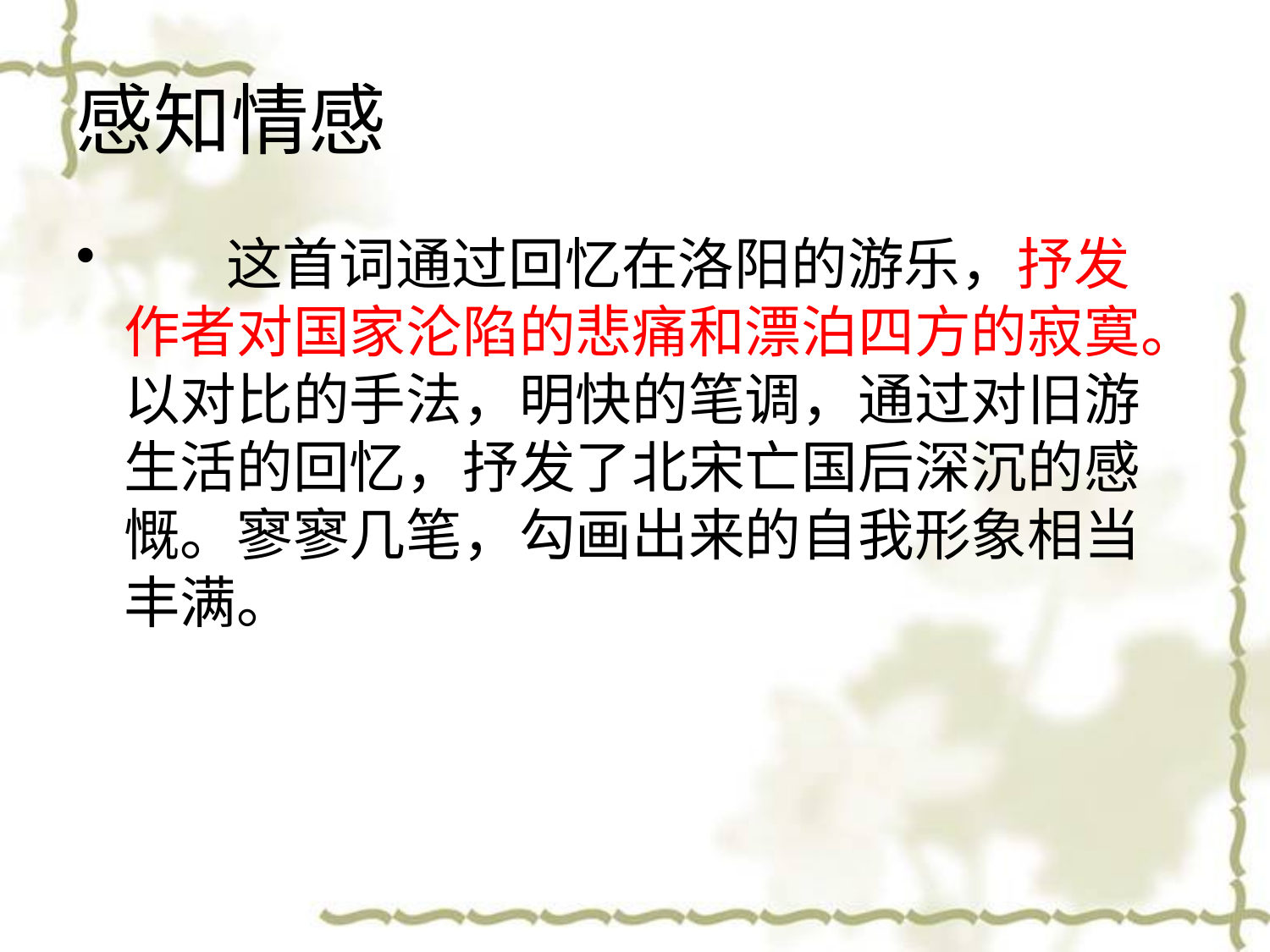

# 感知情感
       这首词通过回忆在洛阳的游乐，抒发作者对国家沦陷的悲痛和漂泊四方的寂寞。以对比的手法，明快的笔调，通过对旧游生活的回忆，抒发了北宋亡国后深沉的感慨。寥寥几笔，勾画出来的自我形象相当丰满。